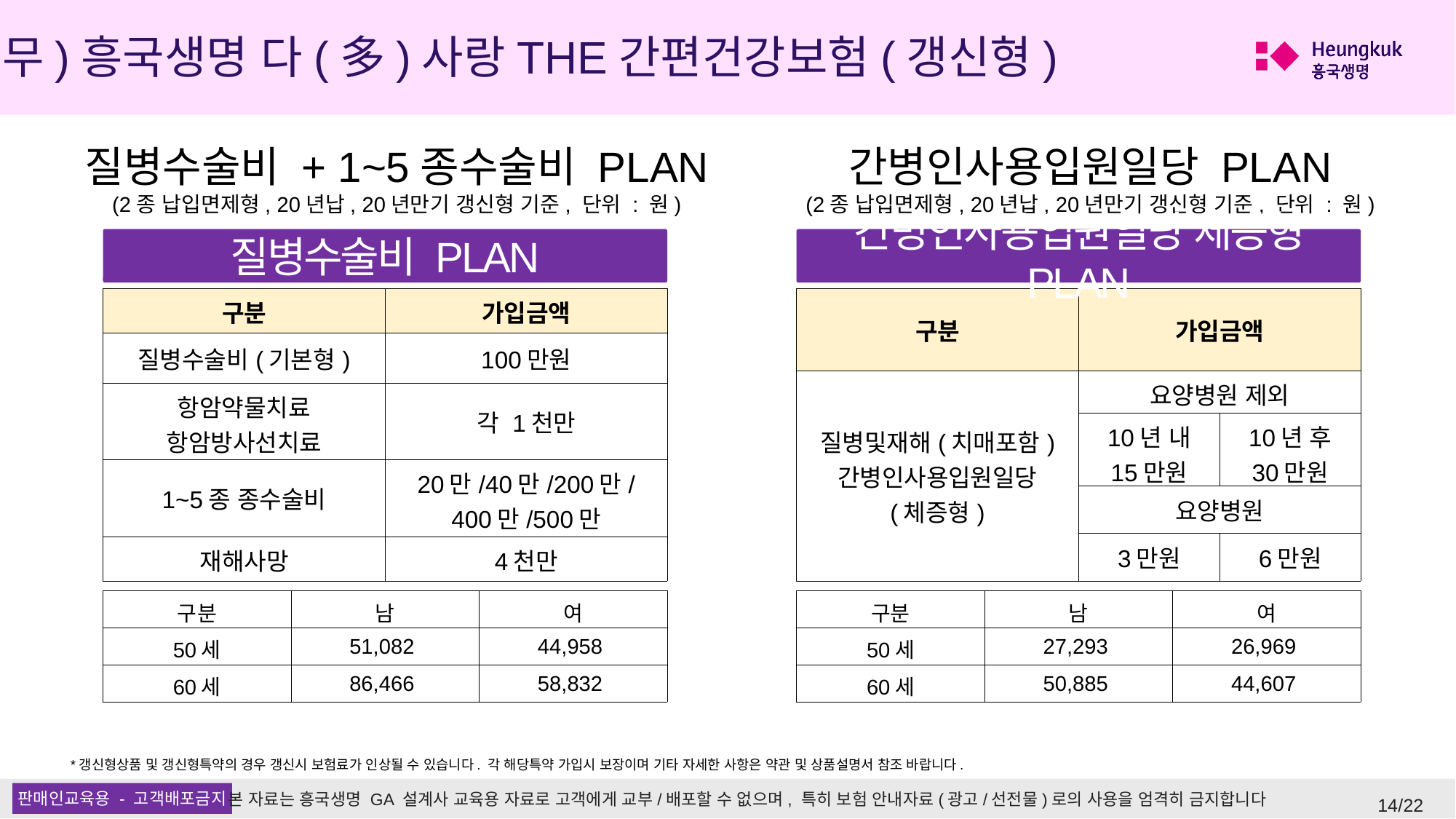

(무)흥국생명 다(多)사랑THE간편건강보험(갱신형)
질병수술비 + 1~5종수술비 PLAN
(2종 납입면제형, 20년납, 20년만기 갱신형 기준, 단위 : 원)
간병인사용입원일당 PLAN
(2종 납입면제형, 20년납, 20년만기 갱신형 기준, 단위 : 원)
질병수술비 PLAN
간병인사용입원일당 체증형 PLAN
| 구분 | 가입금액 |
| --- | --- |
| 질병수술비(기본형) | 100만원 |
| 항암약물치료 항암방사선치료 | 각 1천만 |
| 1~5종 종수술비 | 20만/40만/200만/ 400만/500만 |
| 재해사망 | 4천만 |
| 구분 | 가입금액 |  |
| --- | --- | --- |
| 질병및재해(치매포함) 간병인사용입원일당 (체증형) | 요양병원 제외 |  |
|  | 10년 내 15만원 | 10년 후 30만원 |
|  | 요양병원 |  |
|  | 3만원 | 6만원 |
| 구분 | 남 | 여 |
| --- | --- | --- |
| 50세 | 51,082 | 44,958 |
| 60세 | 86,466 | 58,832 |
| 구분 | 남 | 여 |
| --- | --- | --- |
| 50세 | 27,293 | 26,969 |
| 60세 | 50,885 | 44,607 |
*갱신형상품 및 갱신형특약의 경우 갱신시 보험료가 인상될 수 있습니다. 각 해당특약 가입시 보장이며 기타 자세한 사항은 약관 및 상품설명서 참조 바랍니다.
14/22